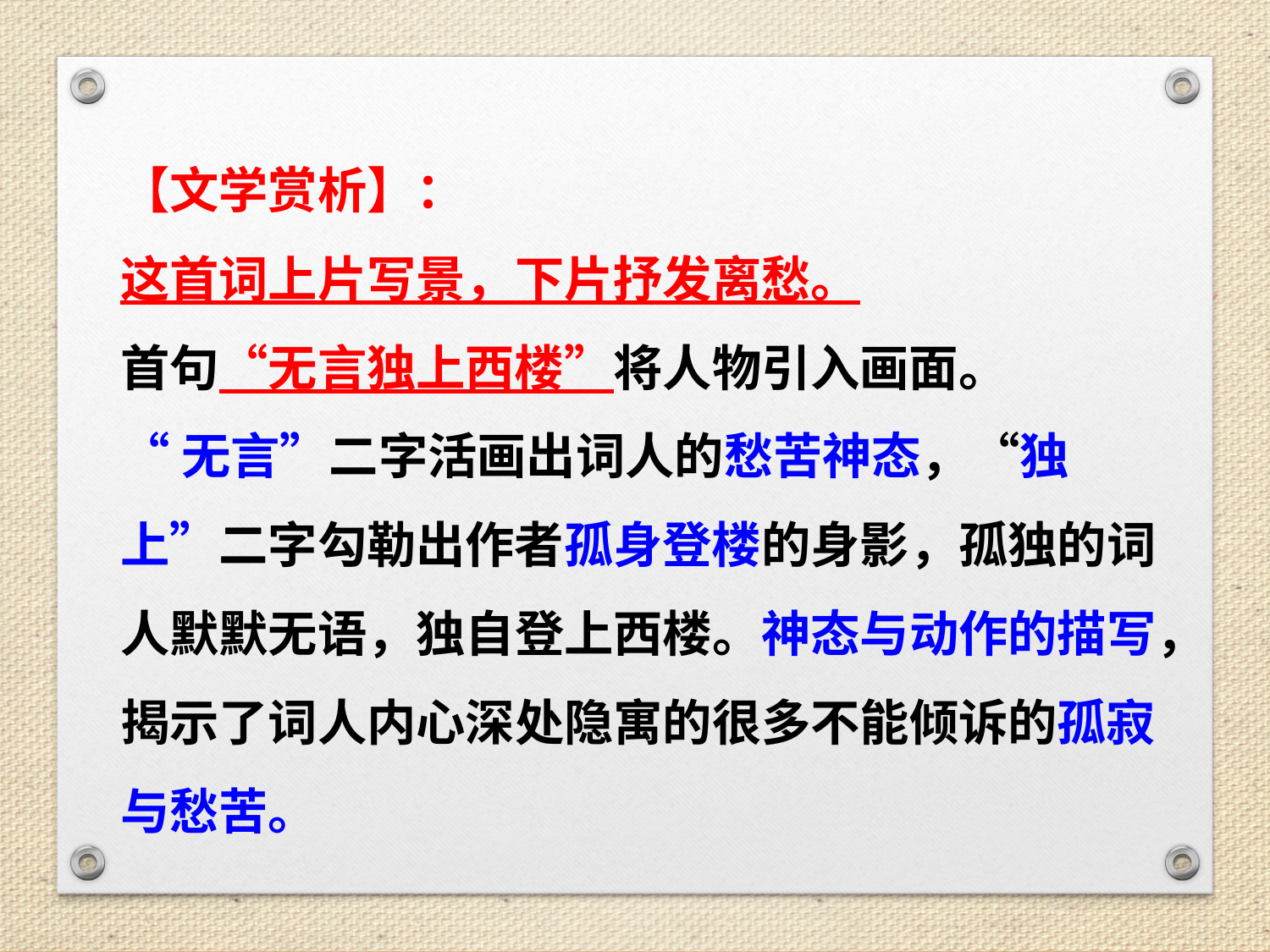

【文学赏析】：
这首词上片写景，下片抒发离愁。
首句“无言独上西楼”将人物引入画面。
“无言”二字活画出词人的愁苦神态，“独上”二字勾勒出作者孤身登楼的身影，孤独的词人默默无语，独自登上西楼。神态与动作的描写，揭示了词人内心深处隐寓的很多不能倾诉的孤寂与愁苦。